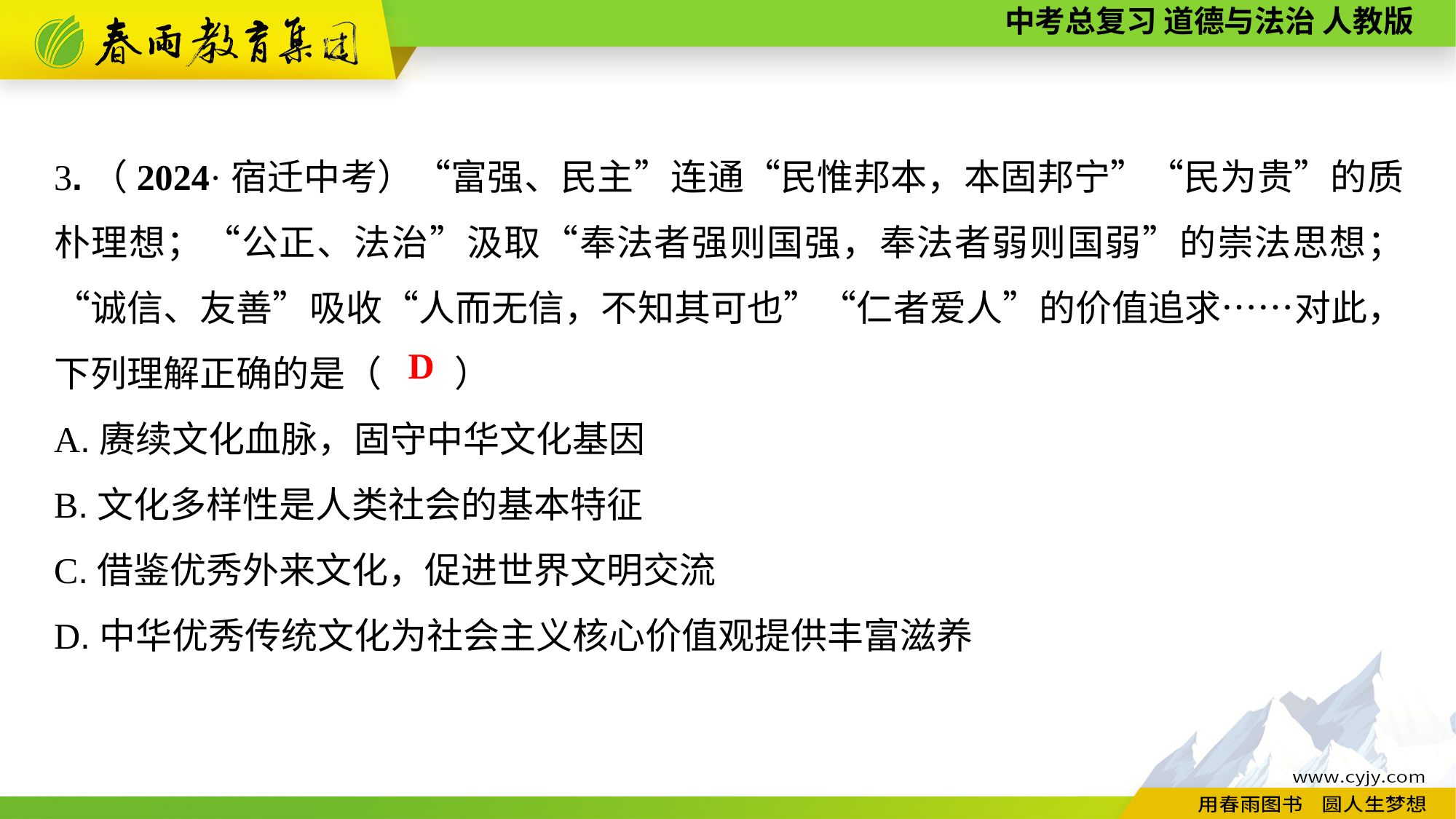

3.（2024·宿迁中考）“富强、民主”连通“民惟邦本，本固邦宁”“民为贵”的质朴理想；“公正、法治”汲取“奉法者强则国强，奉法者弱则国弱”的崇法思想；“诚信、友善”吸收“人而无信，不知其可也”“仁者爱人”的价值追求……对此，下列理解正确的是（　　）
A.赓续文化血脉，固守中华文化基因
B.文化多样性是人类社会的基本特征
C.借鉴优秀外来文化，促进世界文明交流
D.中华优秀传统文化为社会主义核心价值观提供丰富滋养
D